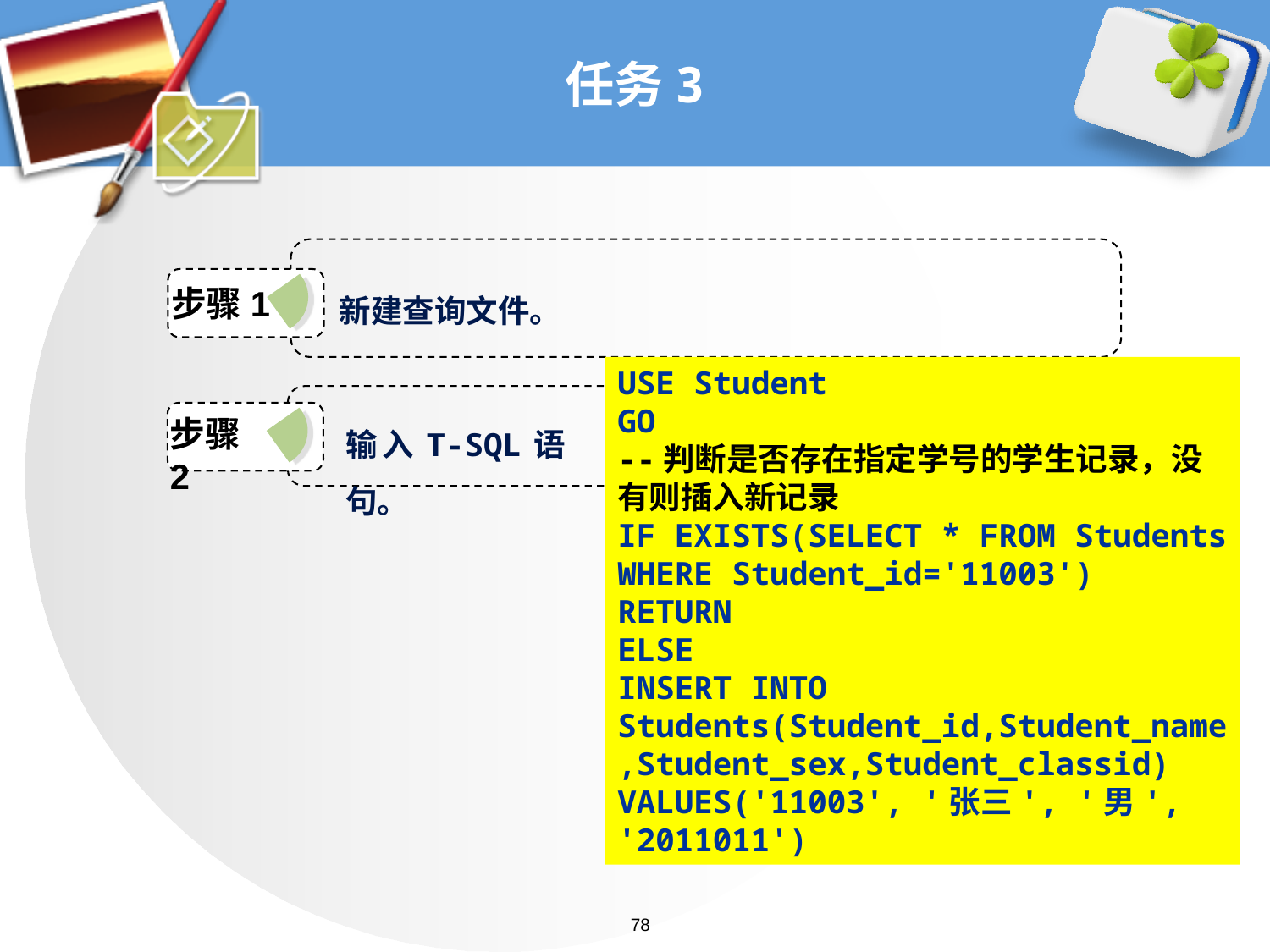

# 任务3

新建查询文件。

步骤1

USE Student
GO
--判断是否存在指定学号的学生记录，没有则插入新记录
IF EXISTS(SELECT * FROM Students WHERE Student_id='11003')
RETURN
ELSE
INSERT INTO Students(Student_id,Student_name,Student_sex,Student_classid)
VALUES('11003', '张三', '男', '2011011')

输入T-SQL语句。

步骤2

78